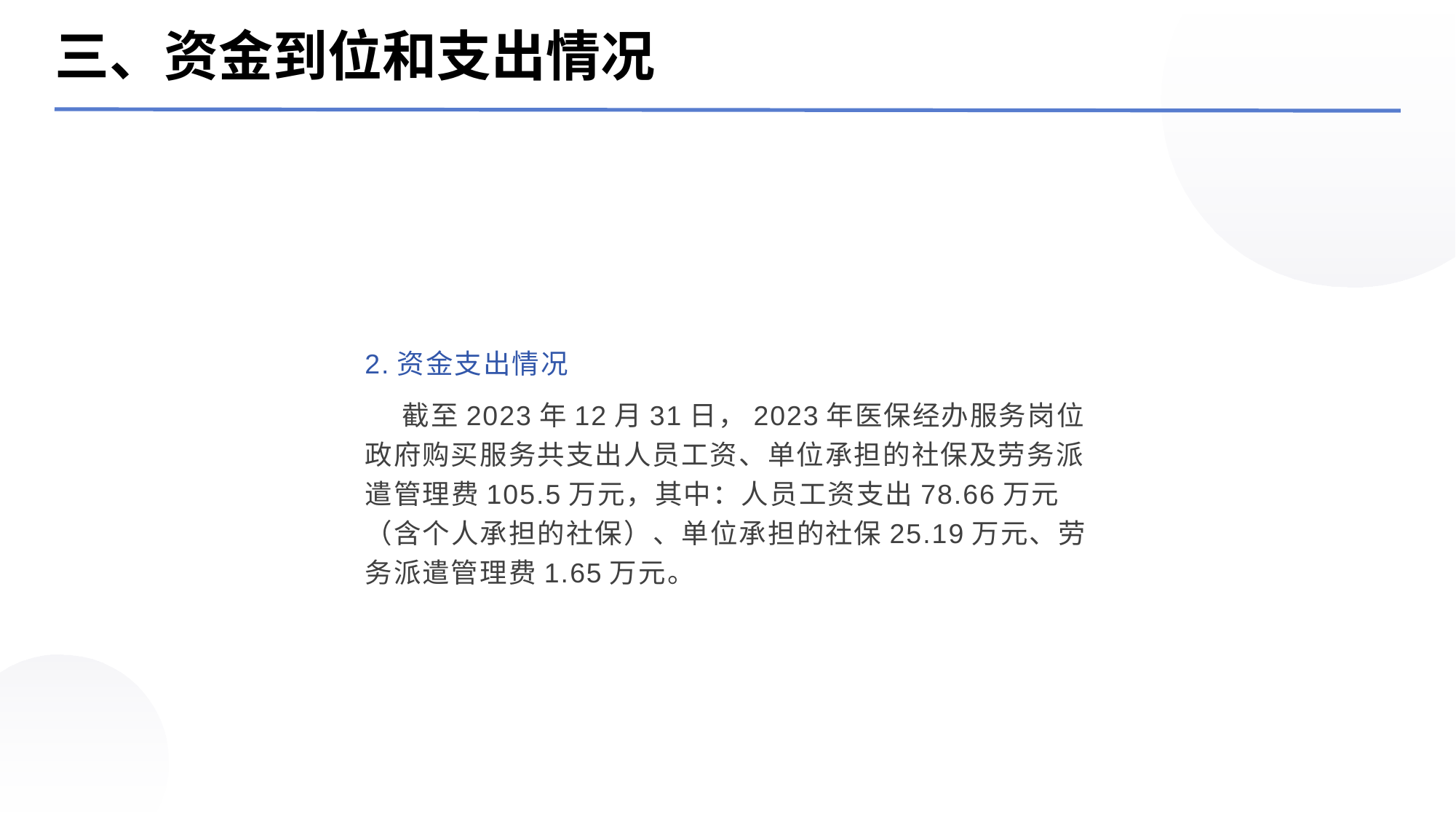

三、资金到位和支出情况
2.资金支出情况
    截至2023年12月31日，2023年医保经办服务岗位政府购买服务共支出人员工资、单位承担的社保及劳务派遣管理费105.5万元，其中：人员工资支出78.66万元（含个人承担的社保）、单位承担的社保25.19万元、劳务派遣管理费1.65万元。